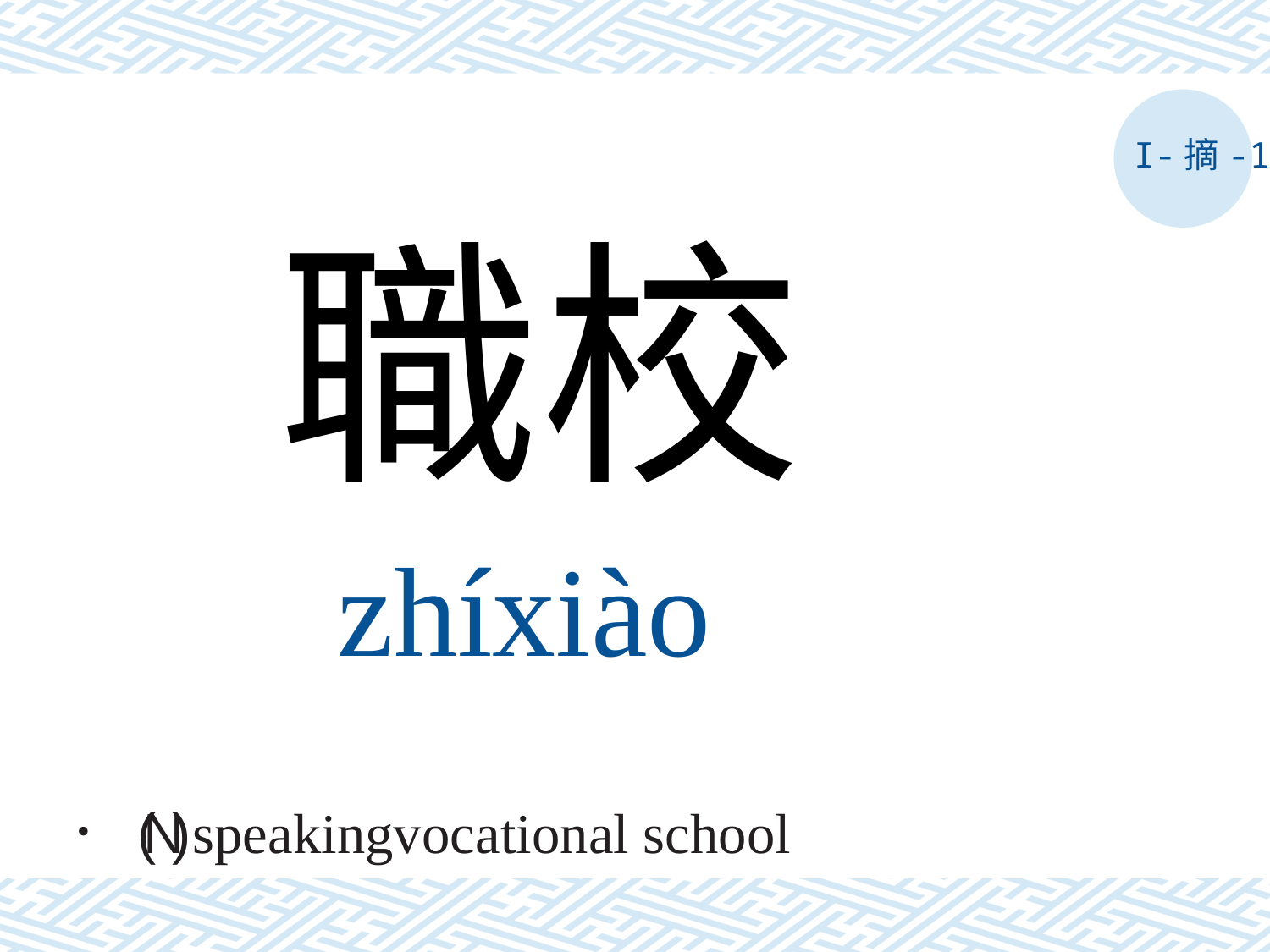

I-摘-1

職校
zhíxiào
． ( N ) speakingvocational school